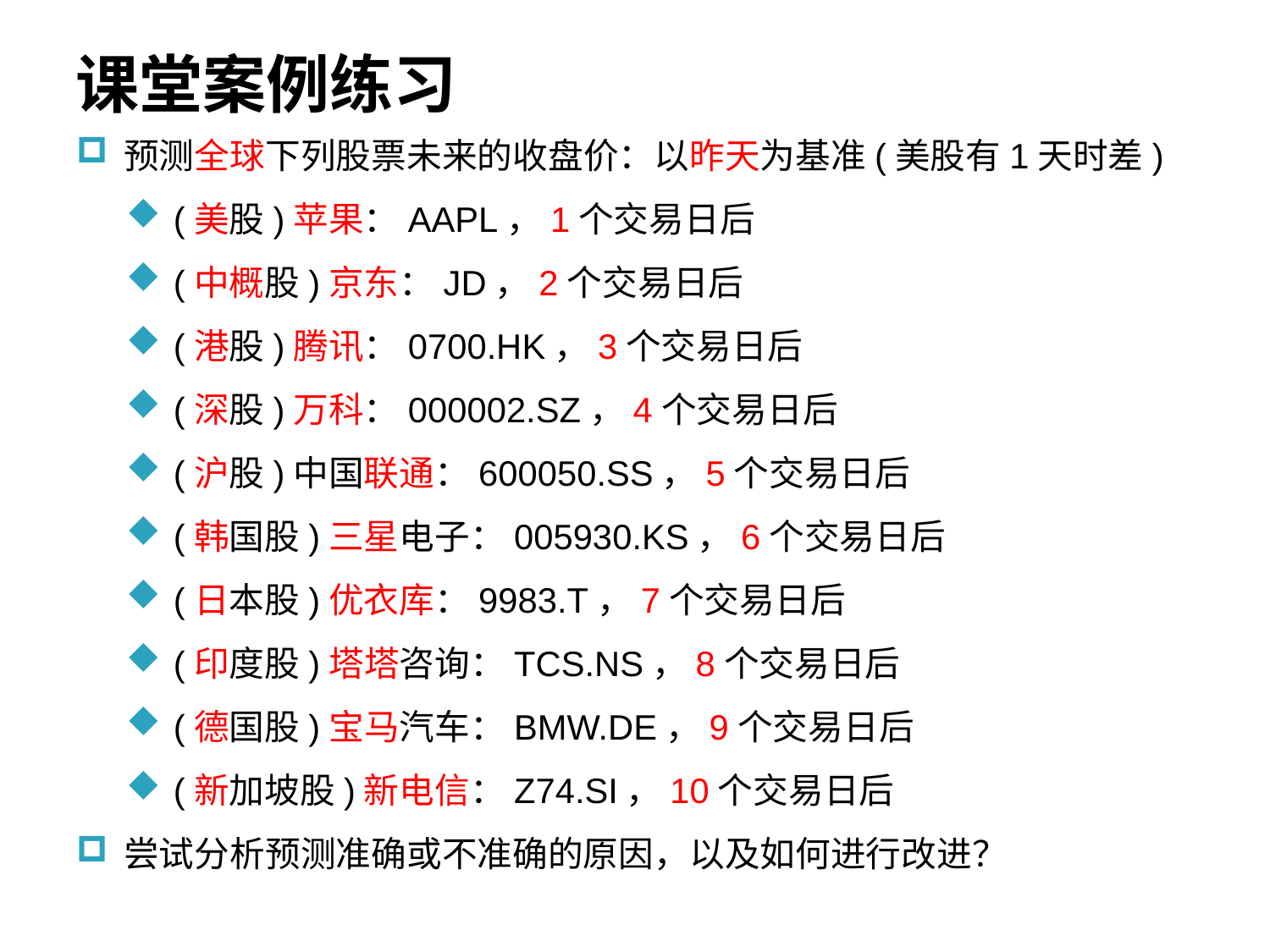

# 课堂案例练习
预测全球下列股票未来的收盘价：以昨天为基准(美股有1天时差)
(美股)苹果：AAPL，1个交易日后
(中概股)京东：JD，2个交易日后
(港股)腾讯：0700.HK，3个交易日后
(深股)万科：000002.SZ，4个交易日后
(沪股)中国联通：600050.SS，5个交易日后
(韩国股)三星电子：005930.KS，6个交易日后
(日本股)优衣库：9983.T，7个交易日后
(印度股)塔塔咨询：TCS.NS，8个交易日后
(德国股)宝马汽车：BMW.DE，9个交易日后
(新加坡股)新电信：Z74.SI，10个交易日后
尝试分析预测准确或不准确的原因，以及如何进行改进？